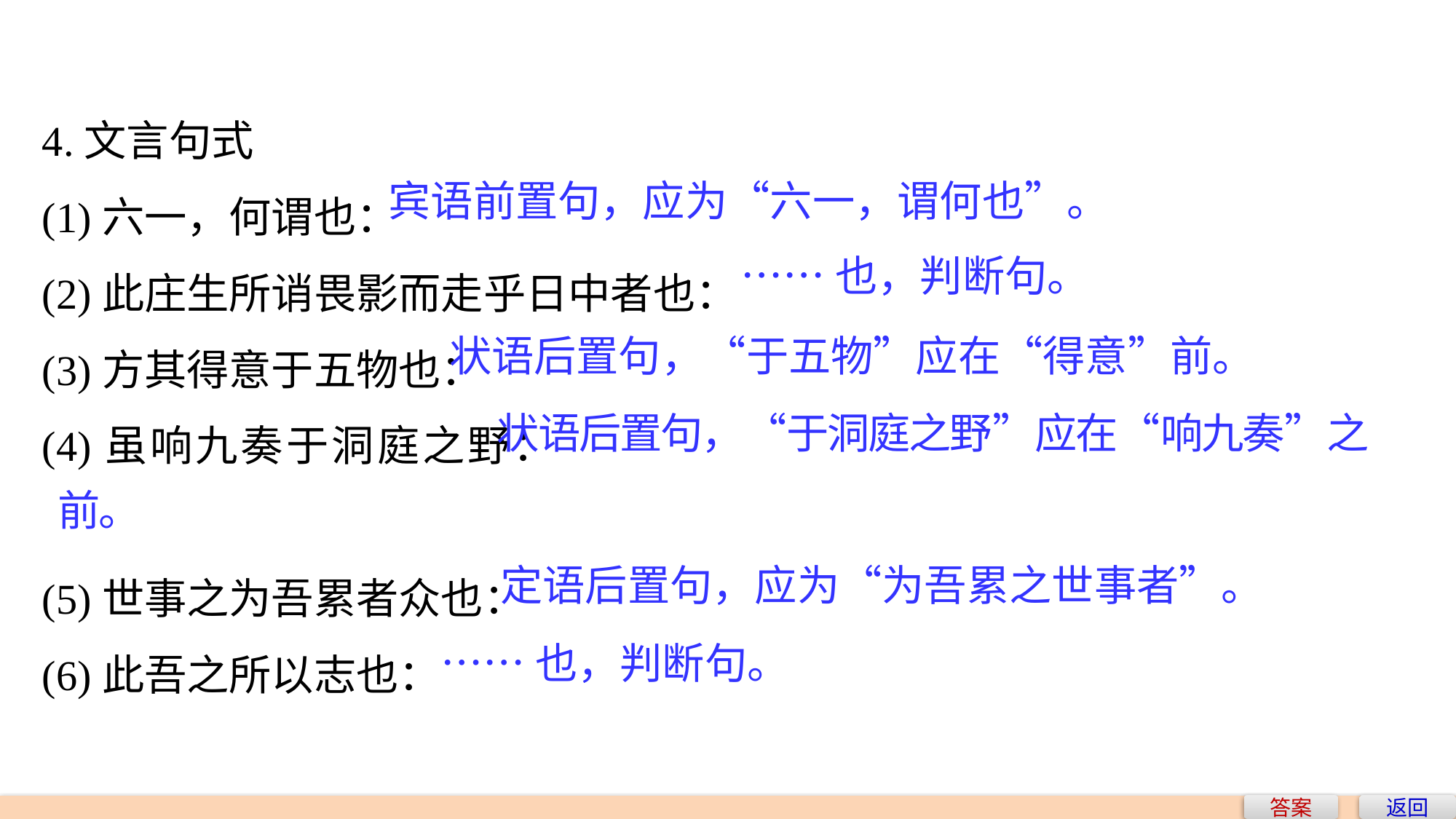

4.文言句式
(1)六一，何谓也：
(2)此庄生所诮畏影而走乎日中者也：
(3)方其得意于五物也：
(4)虽响九奏于洞庭之野：
(5)世事之为吾累者众也：
(6)此吾之所以志也：
宾语前置句，应为“六一，谓何也”。
……也，判断句。
状语后置句，“于五物”应在“得意”前。
状语后置句，“于洞庭之野”应在“响九奏”之
前。
定语后置句，应为“为吾累之世事者”。
……也，判断句。
答案
返回